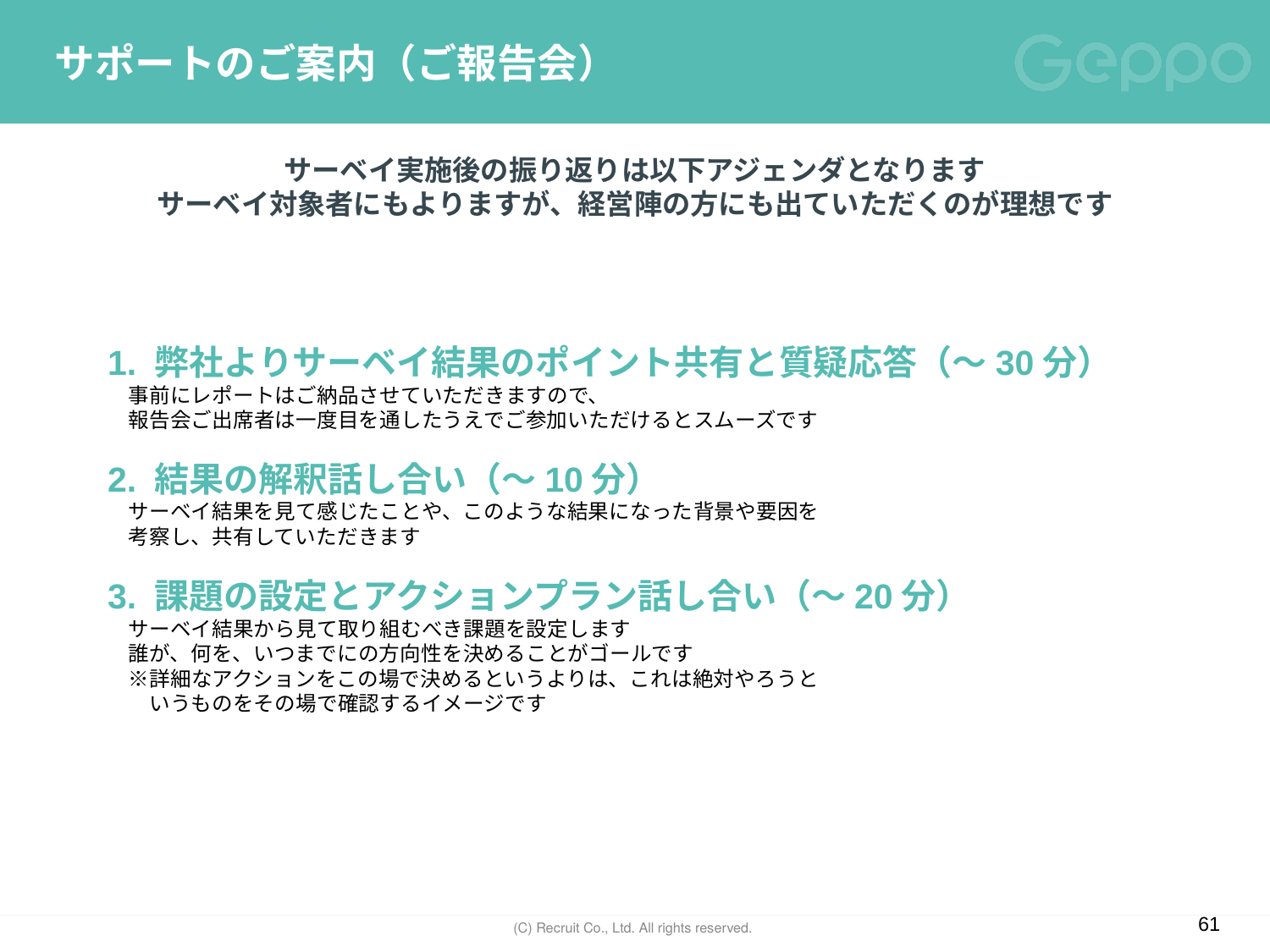

# サポートのご案内（ご報告会）
サーベイ実施後の振り返りは以下アジェンダとなります
サーベイ対象者にもよりますが、経営陣の方にも出ていただくのが理想です
1. 弊社よりサーベイ結果のポイント共有と質疑応答（～30分）
　事前にレポートはご納品させていただきますので、
　報告会ご出席者は一度目を通したうえでご参加いただけるとスムーズです
2. 結果の解釈話し合い（～10分）
　サーベイ結果を見て感じたことや、このような結果になった背景や要因を
　考察し、共有していただきます
3. 課題の設定とアクションプラン話し合い（～20分）
　サーベイ結果から見て取り組むべき課題を設定します
　誰が、何を、いつまでにの方向性を決めることがゴールです
　※詳細なアクションをこの場で決めるというよりは、これは絶対やろうと
　　いうものをその場で確認するイメージです

61